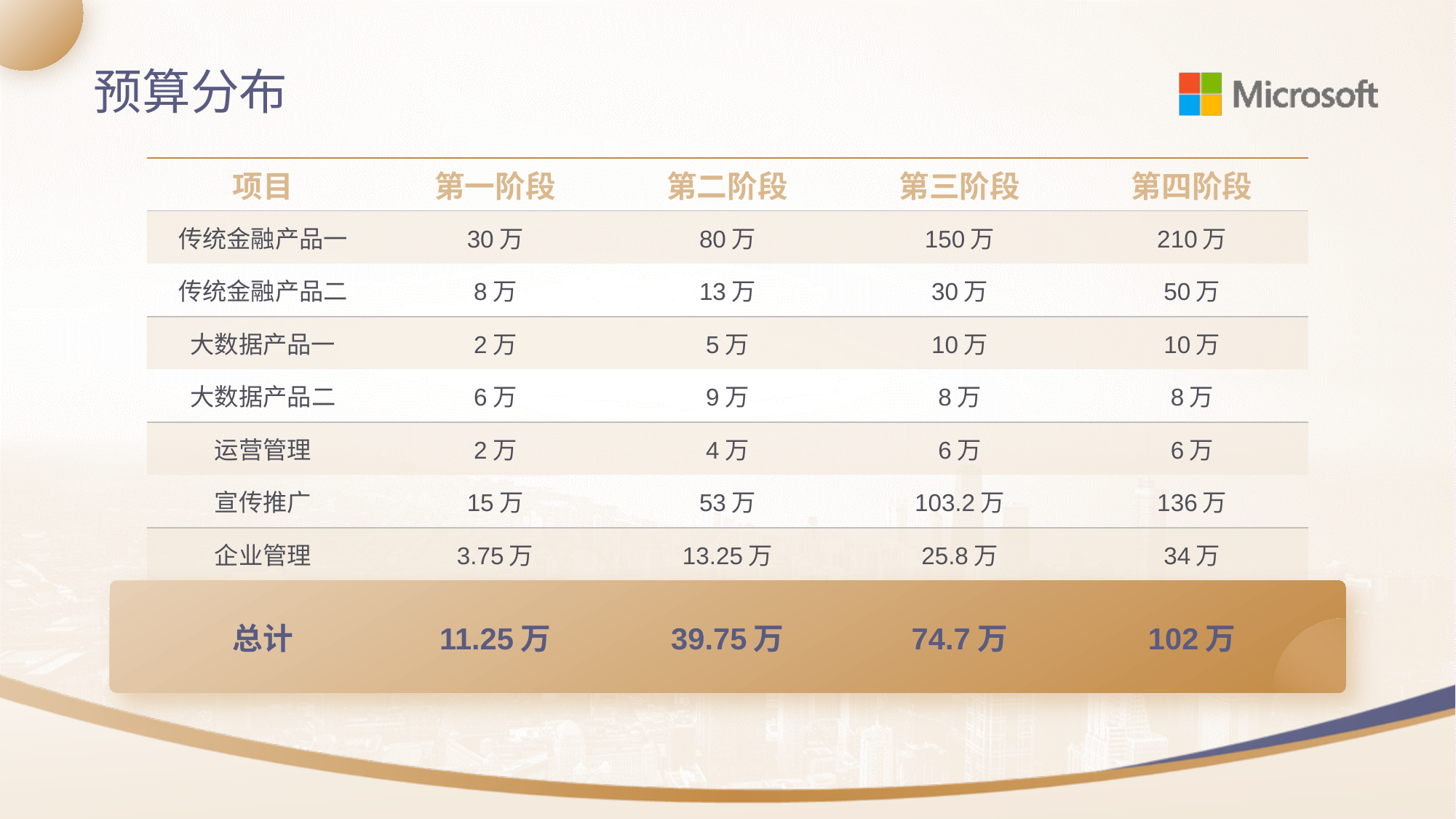

预算分布
| 项目 | 第一阶段 | 第二阶段 | 第三阶段 | 第四阶段 |
| --- | --- | --- | --- | --- |
| 传统金融产品一 | 30万 | 80万 | 150万 | 210万 |
| 传统金融产品二 | 8万 | 13万 | 30万 | 50万 |
| 大数据产品一 | 2万 | 5万 | 10万 | 10万 |
| 大数据产品二 | 6万 | 9万 | 8万 | 8万 |
| 运营管理 | 2万 | 4万 | 6万 | 6万 |
| 宣传推广 | 15万 | 53万 | 103.2万 | 136万 |
| 企业管理 | 3.75万 | 13.25万 | 25.8万 | 34万 |

| 总计 | 11.25万 | 39.75万 | 74.7万 | 102万 |
| --- | --- | --- | --- | --- |